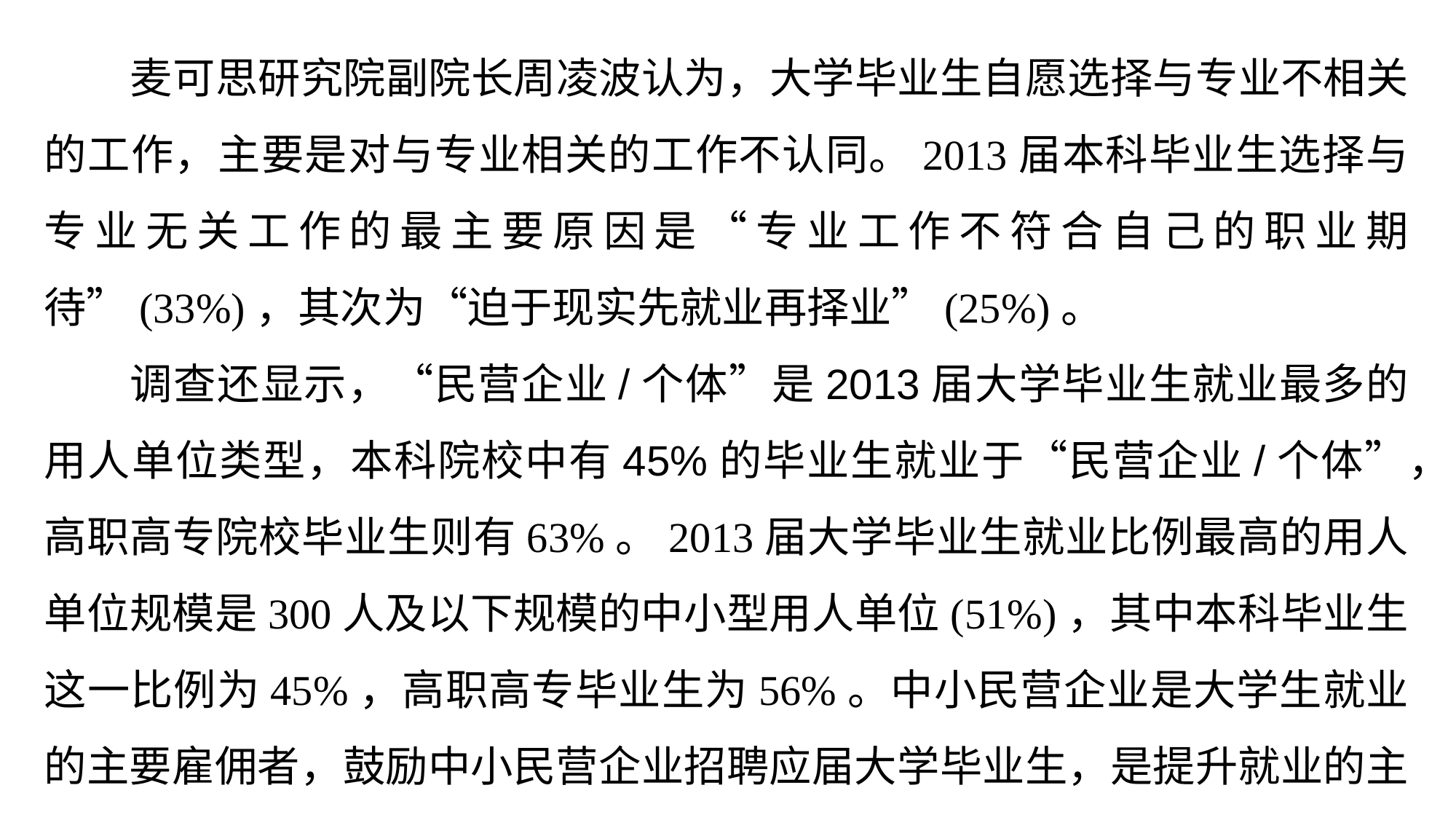

麦可思研究院副院长周凌波认为，大学毕业生自愿选择与专业不相关的工作，主要是对与专业相关的工作不认同。2013届本科毕业生选择与专业无关工作的最主要原因是“专业工作不符合自己的职业期待”(33%)，其次为“迫于现实先就业再择业”(25%)。
调查还显示，“民营企业/个体”是2013届大学毕业生就业最多的用人单位类型，本科院校中有45%的毕业生就业于“民营企业/个体”，高职高专院校毕业生则有63%。2013届大学毕业生就业比例最高的用人单位规模是300人及以下规模的中小型用人单位(51%)，其中本科毕业生这一比例为45%，高职高专毕业生为56%。中小民营企业是大学生就业的主要雇佣者，鼓励中小民营企业招聘应届大学毕业生，是提升就业的主要渠道。